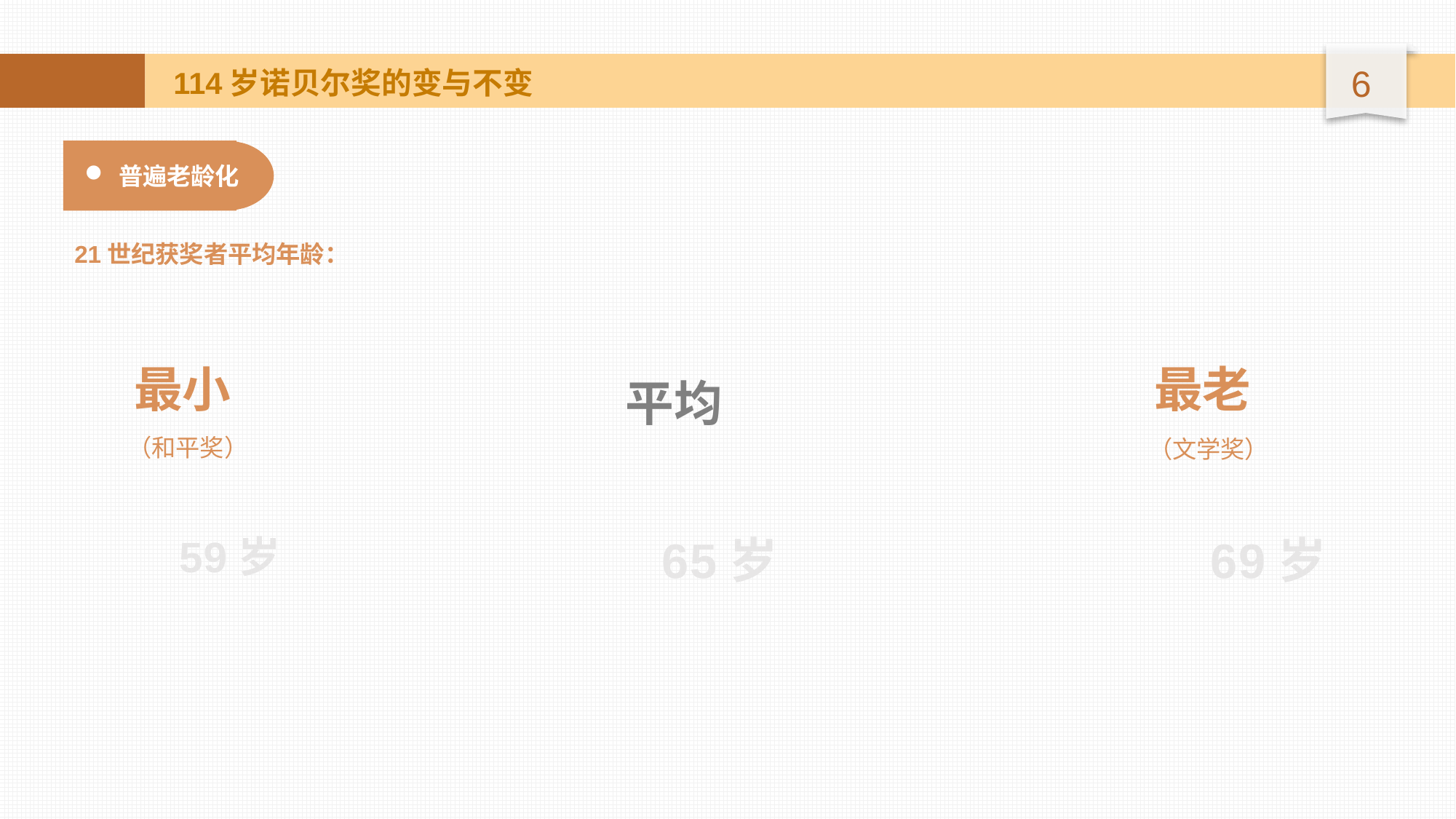

114岁诺贝尔奖的变与不变

普遍老龄化
21世纪获奖者平均年龄：
最小
最老
平均

69岁

65岁
（和平奖）
（文学奖）

59岁